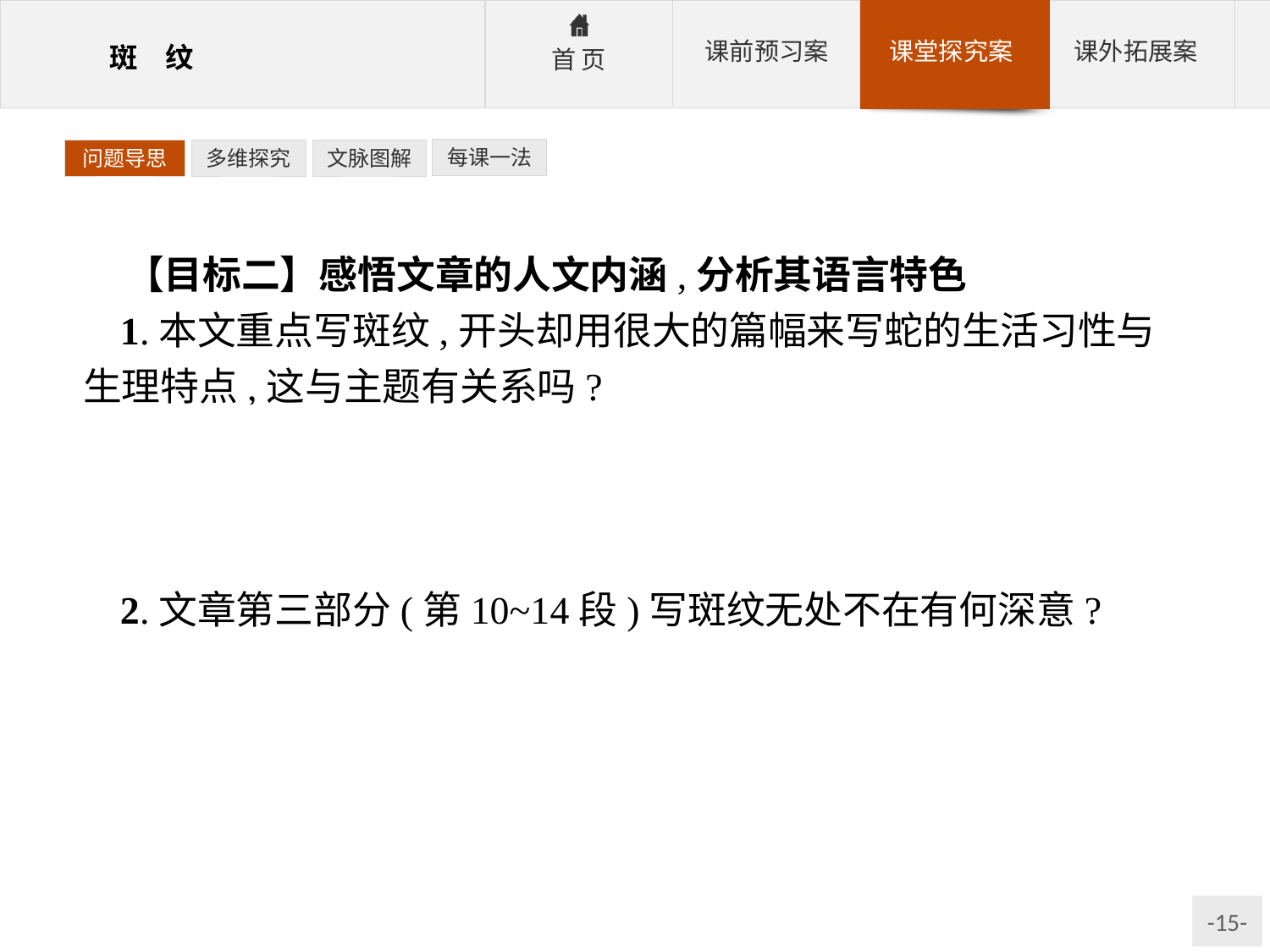

每课一法
问题导思
多维探究
文脉图解
【目标二】感悟文章的人文内涵,分析其语言特色
1.本文重点写斑纹,开头却用很大的篇幅来写蛇的生活习性与生理特点,这与主题有关系吗?
参考答案:①蛇的斑纹是它保护自己免受伤害的得意屏障和攻击猎物的有力武器。②蛇是智慧和诱惑的象征,斑纹是它生存的需要。蛇作为一个特例,表现主题更具典型性。
2.文章第三部分(第10~14段)写斑纹无处不在有何深意?
参考答案:斑纹无处不在,不仅动物有,就连无生命的土地也有,甚至看不见的人们的思想意识里的记忆、情感中也有。作者在告诉人们:众生是平等的。